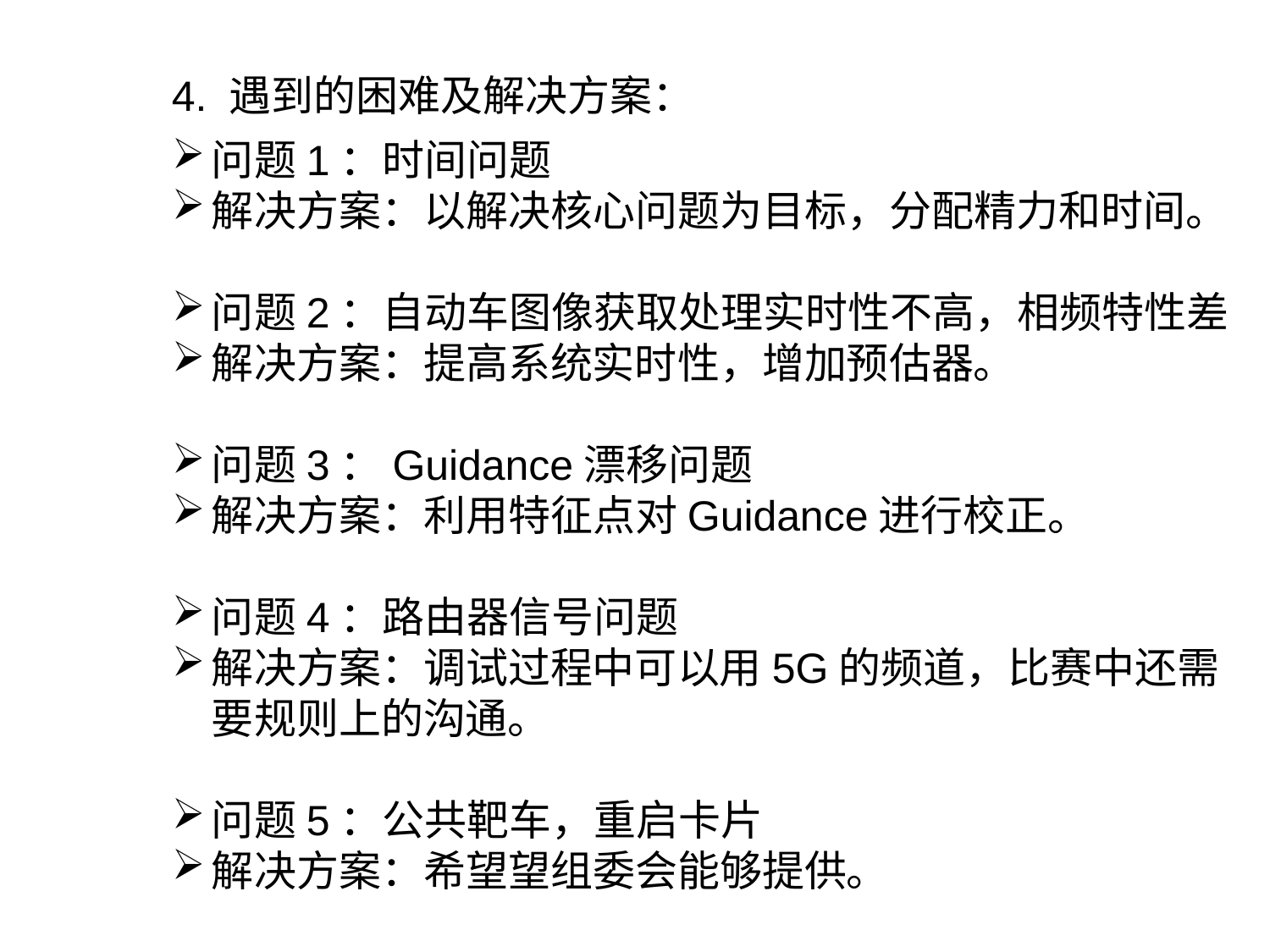

4. 遇到的困难及解决方案：
问题1：时间问题
解决方案：以解决核心问题为目标，分配精力和时间。

问题2：自动车图像获取处理实时性不高，相频特性差
解决方案：提高系统实时性，增加预估器。

问题3：Guidance漂移问题
解决方案：利用特征点对Guidance进行校正。

问题4：路由器信号问题
解决方案：调试过程中可以用5G的频道，比赛中还需要规则上的沟通。

问题5：公共靶车，重启卡片
解决方案：希望望组委会能够提供。